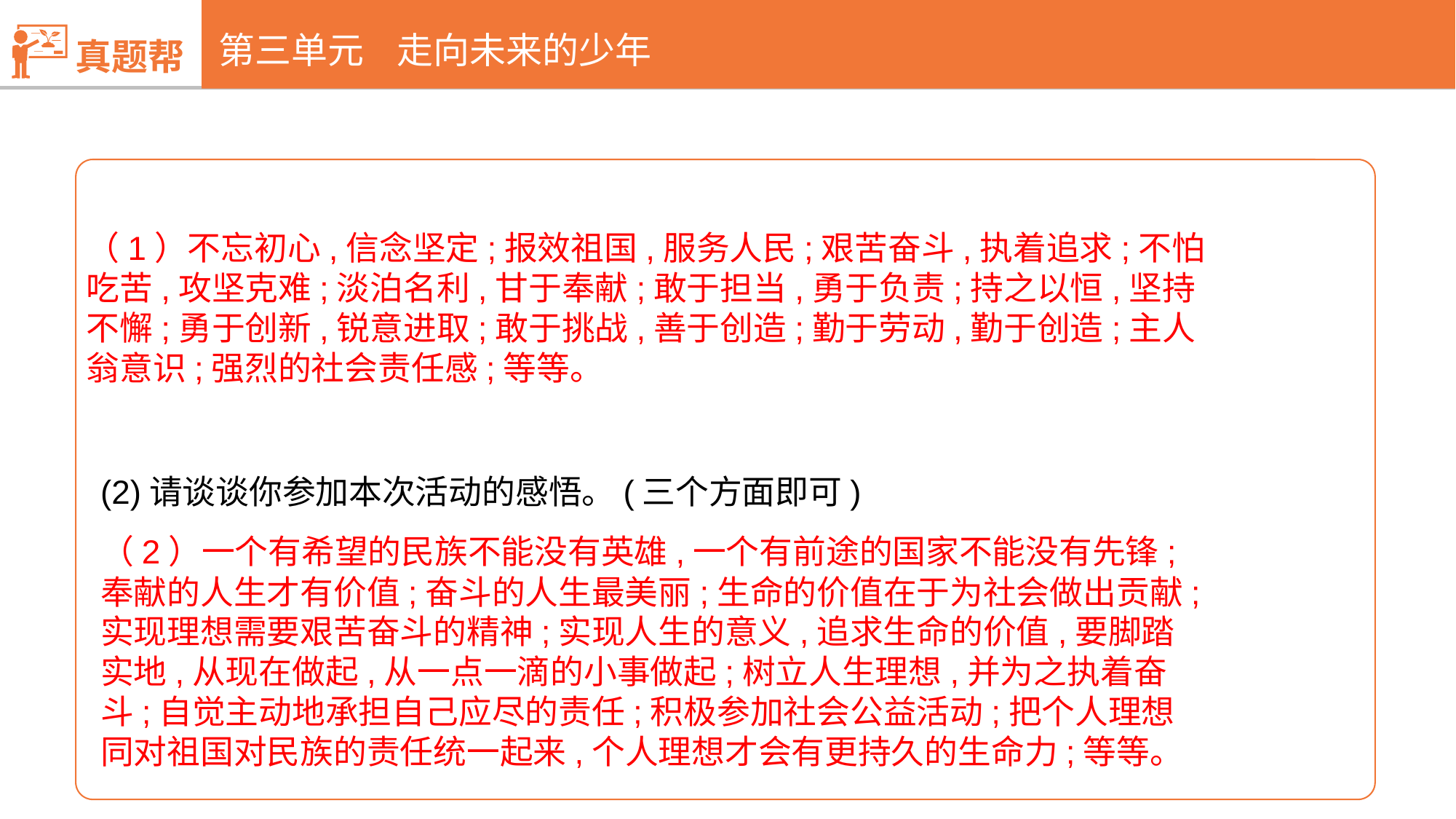

真题帮

第三单元    走向未来的少年

（1）不忘初心,信念坚定;报效祖国,服务人民;艰苦奋斗,执着追求;不怕吃苦,攻坚克难;淡泊名利,甘于奉献;敢于担当,勇于负责;持之以恒,坚持不懈;勇于创新,锐意进取;敢于挑战,善于创造;勤于劳动,勤于创造;主人翁意识;强烈的社会责任感;等等。
(2)请谈谈你参加本次活动的感悟。(三个方面即可)
（2）一个有希望的民族不能没有英雄,一个有前途的国家不能没有先锋;奉献的人生才有价值;奋斗的人生最美丽;生命的价值在于为社会做出贡献;实现理想需要艰苦奋斗的精神;实现人生的意义,追求生命的价值,要脚踏实地,从现在做起,从一点一滴的小事做起;树立人生理想,并为之执着奋斗;自觉主动地承担自己应尽的责任;积极参加社会公益活动;把个人理想同对祖国对民族的责任统一起来,个人理想才会有更持久的生命力;等等。